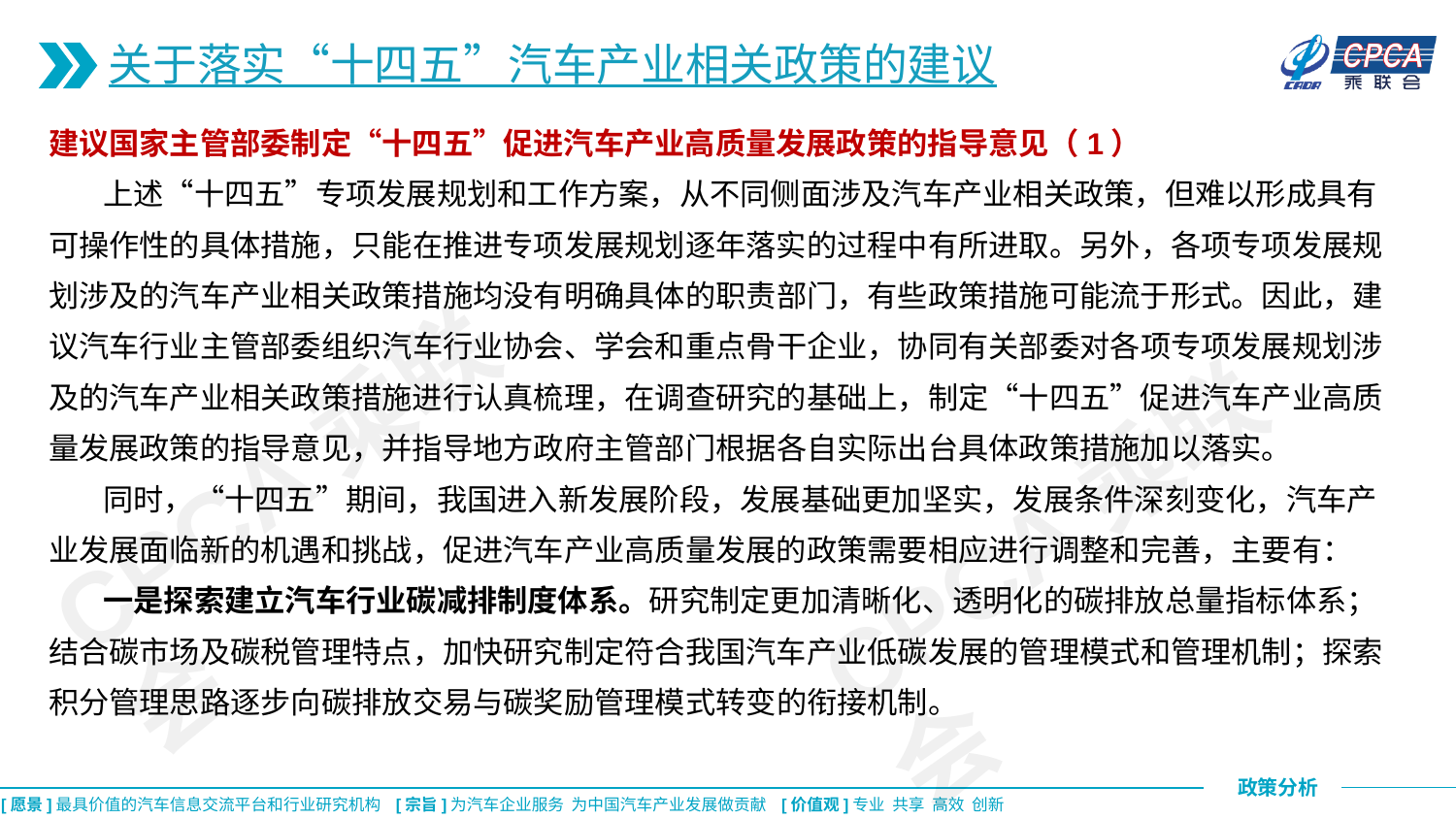

关于落实“十四五”汽车产业相关政策的建议
建议国家主管部委制定“十四五”促进汽车产业高质量发展政策的指导意见（1）
       上述“十四五”专项发展规划和工作方案，从不同侧面涉及汽车产业相关政策，但难以形成具有可操作性的具体措施，只能在推进专项发展规划逐年落实的过程中有所进取。另外，各项专项发展规划涉及的汽车产业相关政策措施均没有明确具体的职责部门，有些政策措施可能流于形式。因此，建议汽车行业主管部委组织汽车行业协会、学会和重点骨干企业，协同有关部委对各项专项发展规划涉及的汽车产业相关政策措施进行认真梳理，在调查研究的基础上，制定“十四五”促进汽车产业高质量发展政策的指导意见，并指导地方政府主管部门根据各自实际出台具体政策措施加以落实。
       同时，“十四五”期间，我国进入新发展阶段，发展基础更加坚实，发展条件深刻变化，汽车产业发展面临新的机遇和挑战，促进汽车产业高质量发展的政策需要相应进行调整和完善，主要有：
       一是探索建立汽车行业碳减排制度体系。研究制定更加清晰化、透明化的碳排放总量指标体系；结合碳市场及碳税管理特点，加快研究制定符合我国汽车产业低碳发展的管理模式和管理机制；探索积分管理思路逐步向碳排放交易与碳奖励管理模式转变的衔接机制。
CPCA乘联会
CPCA乘联会